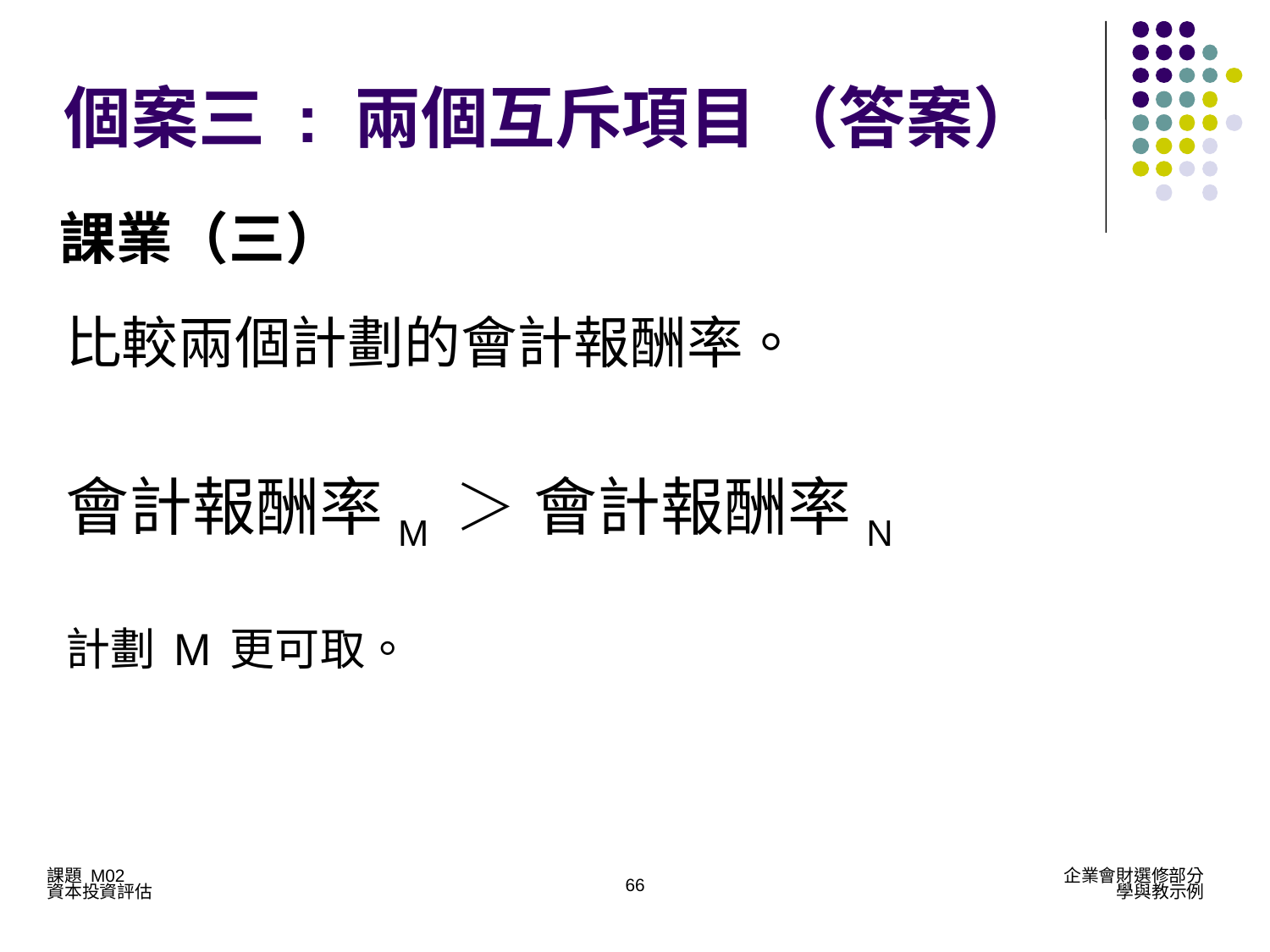

個案三 : 兩個互斥項目 （答案）
課業（三）
比較兩個計劃的會計報酬率。

會計報酬率M ＞ 會計報酬率N
計劃M更可取。

66